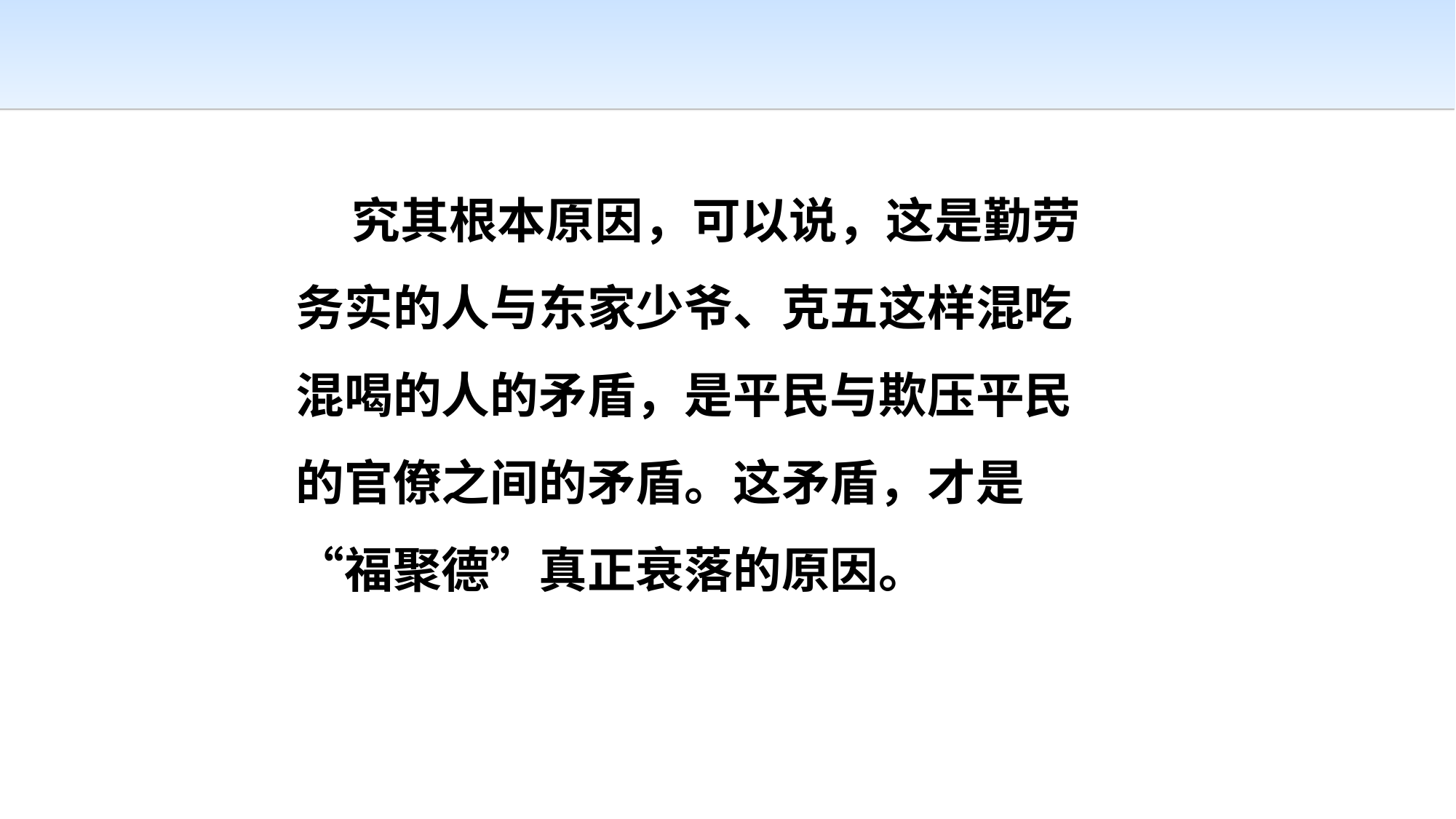

究其根本原因，可以说，这是勤劳务实的人与东家少爷、克五这样混吃混喝的人的矛盾，是平民与欺压平民的官僚之间的矛盾。这矛盾，才是“福聚德”真正衰落的原因。